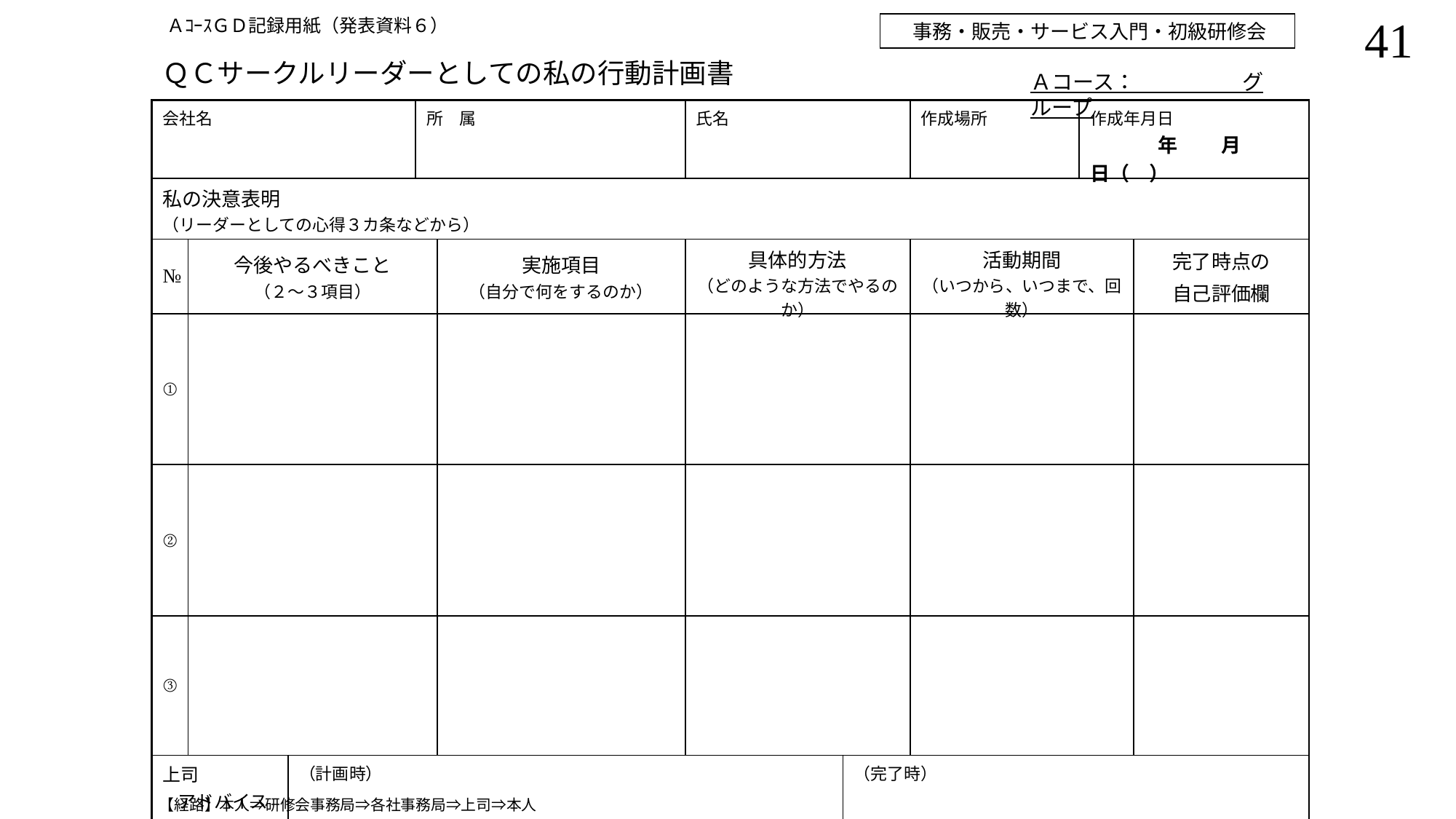

ＡｺｰｽＧＤ記録用紙（発表資料６）
事務・販売・サービス入門・初級研修会
# ＱＣサークルリーダーとしての私の行動計画書
Ａコース：　　　　　グループ
| 会社名 |  |  | 所　属 |  | 氏名 |  | 作成場所 | 作成年月日 　 　　年　　 月　　日（　） |  |
| --- | --- | --- | --- | --- | --- | --- | --- | --- | --- |
| 私の決意表明 （リーダーとしての心得３カ条などから） |  |  |  |  |  |  |  |  |  |
| № | 今後やるべきこと （２～３項目） |  |  | 実施項目 （自分で何をするのか） | 具体的方法 （どのような方法でやるのか） |  | 活動期間 （いつから、いつまで、回数） |  | 完了時点の 自己評価欄 |
| ① |  |  |  |  |  |  |  |  |  |
| ② |  |  |  |  |  |  |  |  |  |
| ③ |  |  |  |  |  |  |  |  |  |
| 上司 　アドバイス |  | （計画時） |  |  |  | （完了時） |  |  |  |
【経路】本人⇒研修会事務局⇒各社事務局⇒上司⇒本人